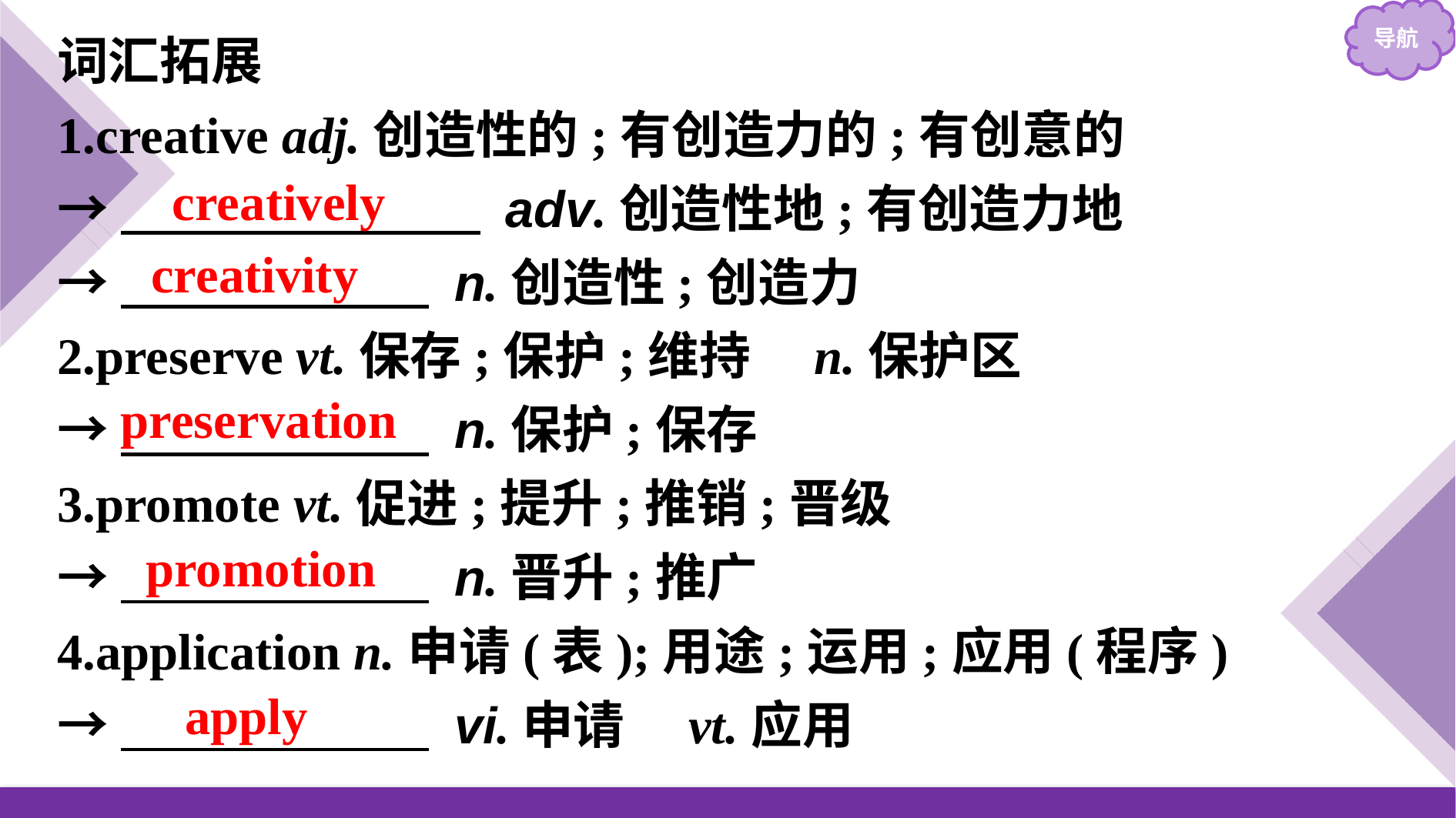

词汇拓展
1.creative adj.创造性的;有创造力的;有创意的
→　　　　　　　 adv.创造性地;有创造力地
→　　　　　　 n.创造性;创造力
2.preserve vt.保存;保护;维持　n.保护区
→　　　　　　 n.保护;保存
3.promote vt.促进;提升;推销;晋级
→　　　　　　 n.晋升;推广
4.application n.申请(表);用途;运用;应用(程序)
→　　　　　　 vi.申请　vt.应用
creatively
creativity
preservation
promotion
apply